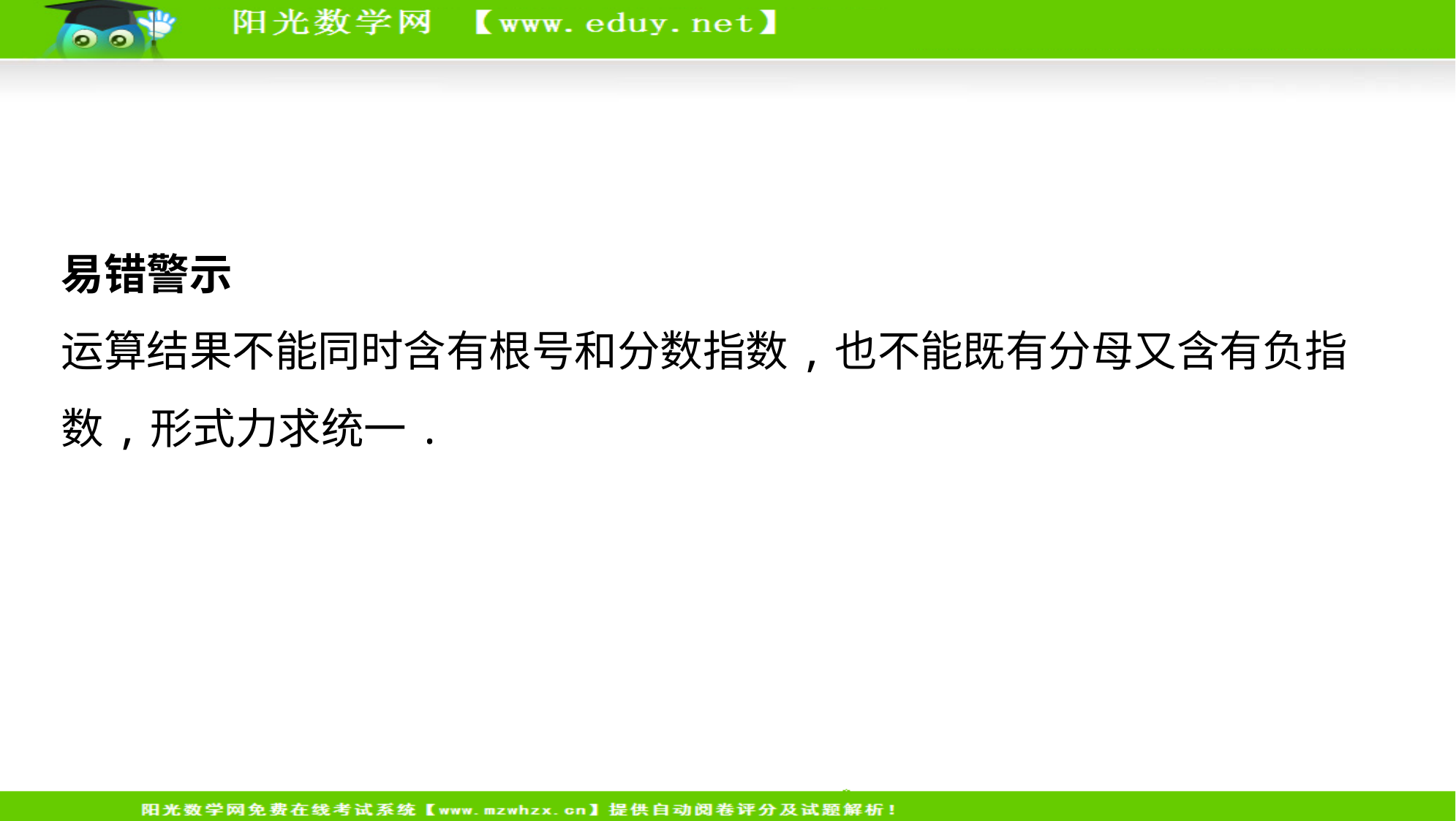

易错警示
运算结果不能同时含有根号和分数指数,也不能既有分母又含有负指
数,形式力求统一.